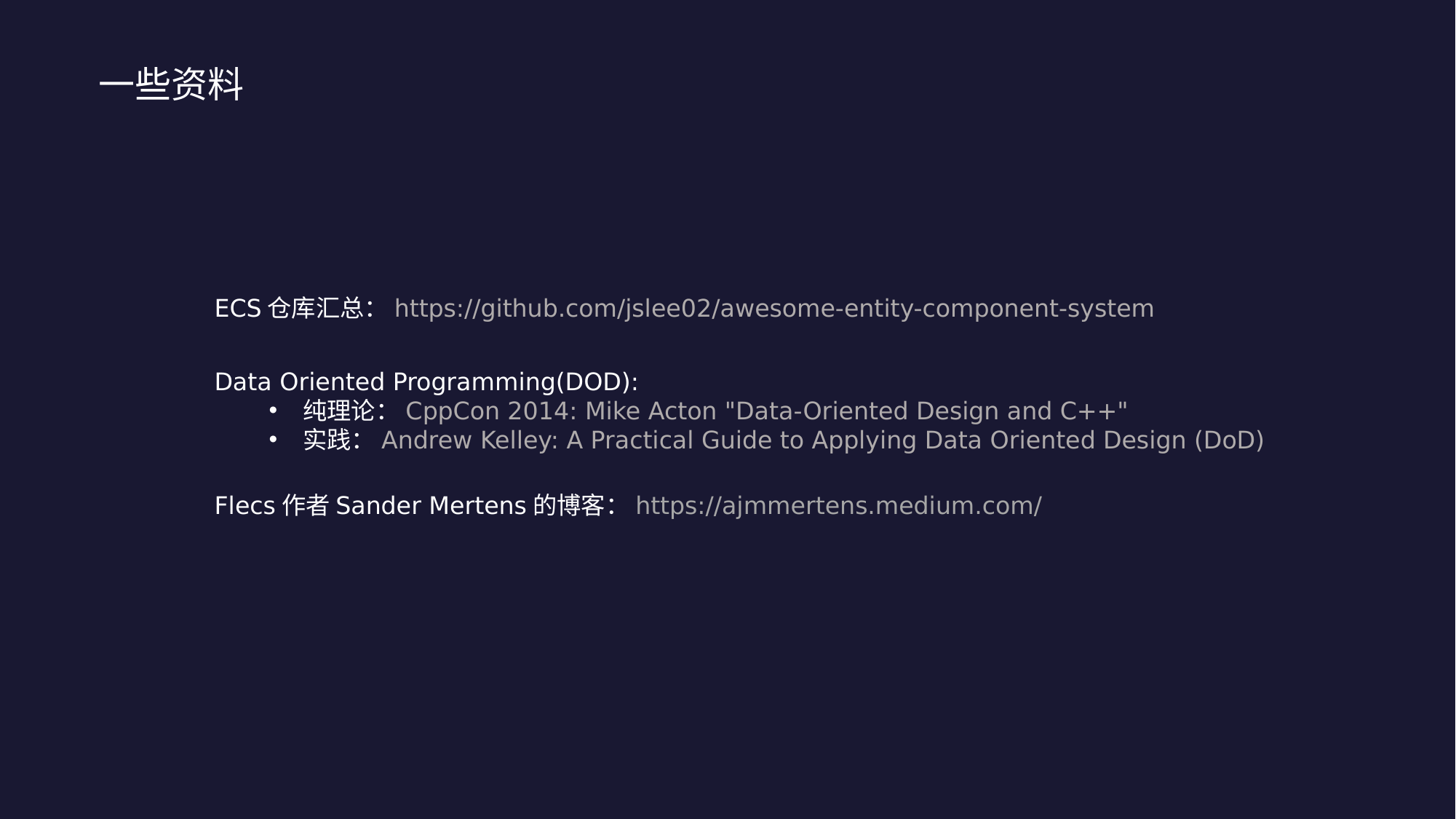

一些资料
ECS仓库汇总：https://github.com/jslee02/awesome-entity-component-system
Data Oriented Programming(DOD):
纯理论：CppCon 2014: Mike Acton "Data-Oriented Design and C++"
实践：Andrew Kelley: A Practical Guide to Applying Data Oriented Design (DoD)
Flecs作者Sander Mertens的博客：https://ajmmertens.medium.com/